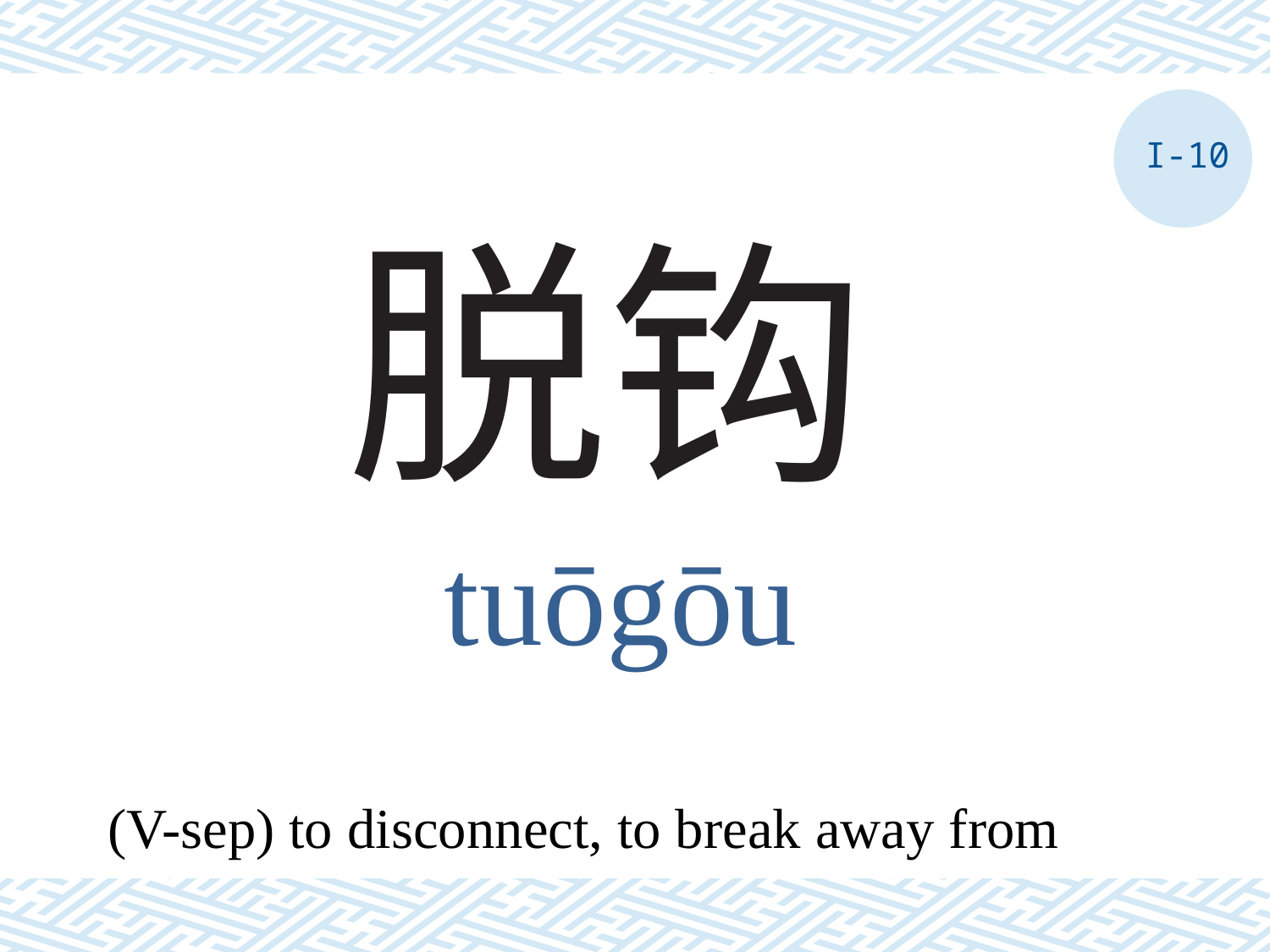

I-10

# 脱钩
tuōgōu
(V-sep) to disconnect, to break away from